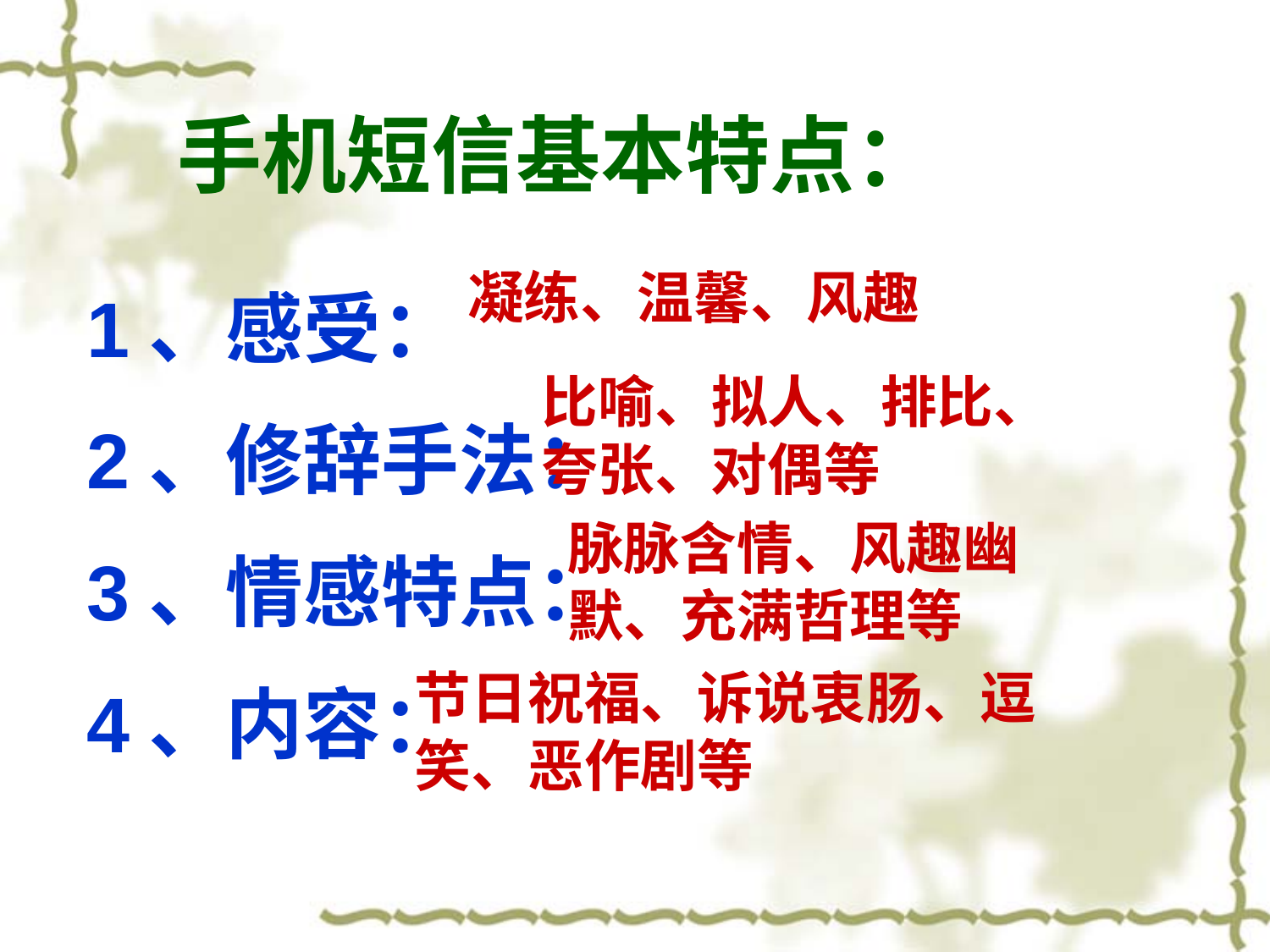

手机短信基本特点：
1、感受：
2、修辞手法：
3、情感特点：
4、内容：
凝练、温馨、风趣
比喻、拟人、排比、夸张、对偶等

脉脉含情、风趣幽默、充满哲理等
节日祝福、诉说衷肠、逗笑、恶作剧等
79